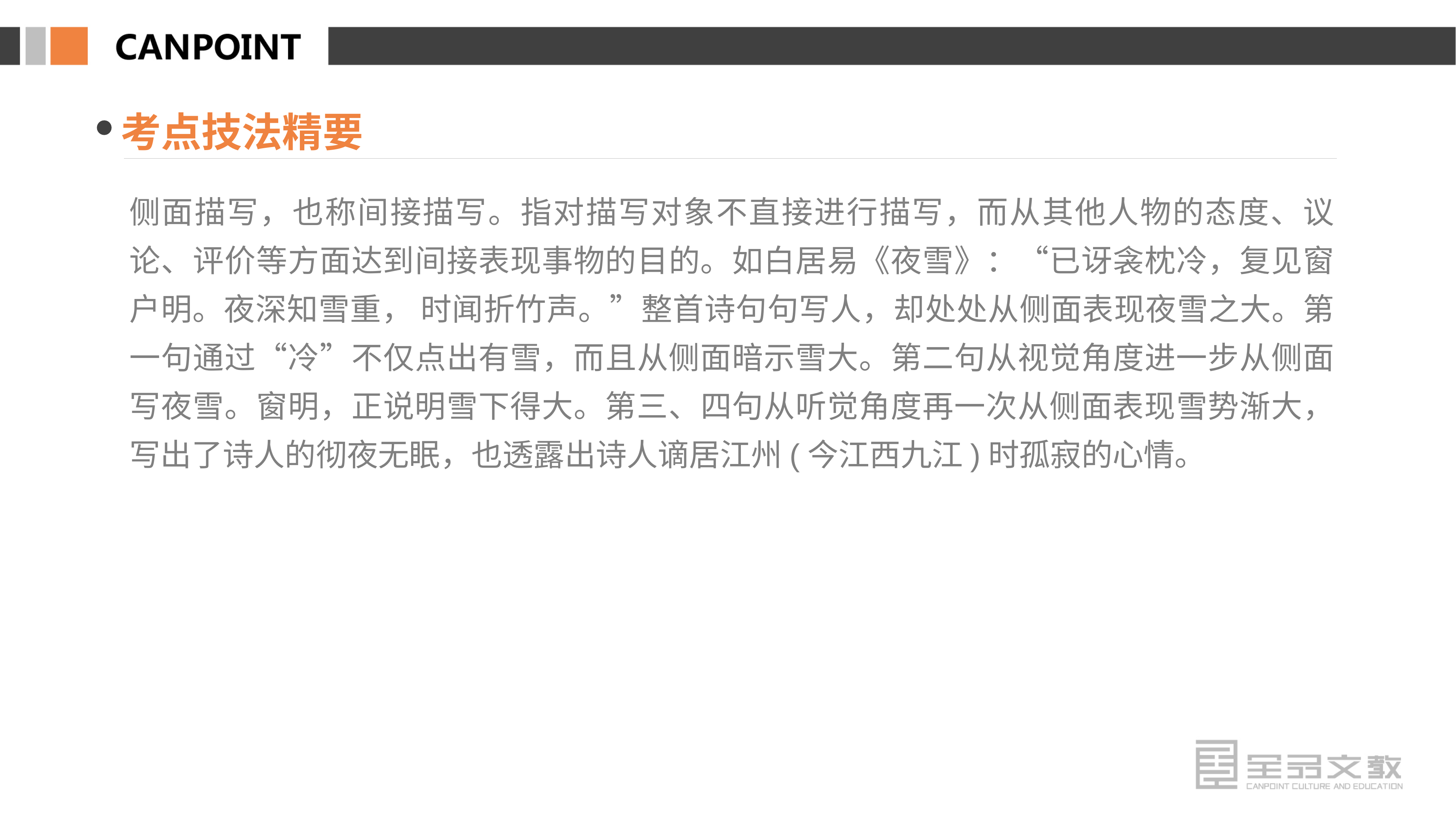

考点技法精要

侧面描写，也称间接描写。指对描写对象不直接进行描写，而从其他人物的态度、议论、评价等方面达到间接表现事物的目的。如白居易《夜雪》：“已讶衾枕冷，复见窗户明。夜深知雪重， 时闻折竹声。”整首诗句句写人，却处处从侧面表现夜雪之大。第一句通过“冷”不仅点出有雪，而且从侧面暗示雪大。第二句从视觉角度进一步从侧面写夜雪。窗明，正说明雪下得大。第三、四句从听觉角度再一次从侧面表现雪势渐大，写出了诗人的彻夜无眠，也透露出诗人谪居江州(今江西九江)时孤寂的心情。